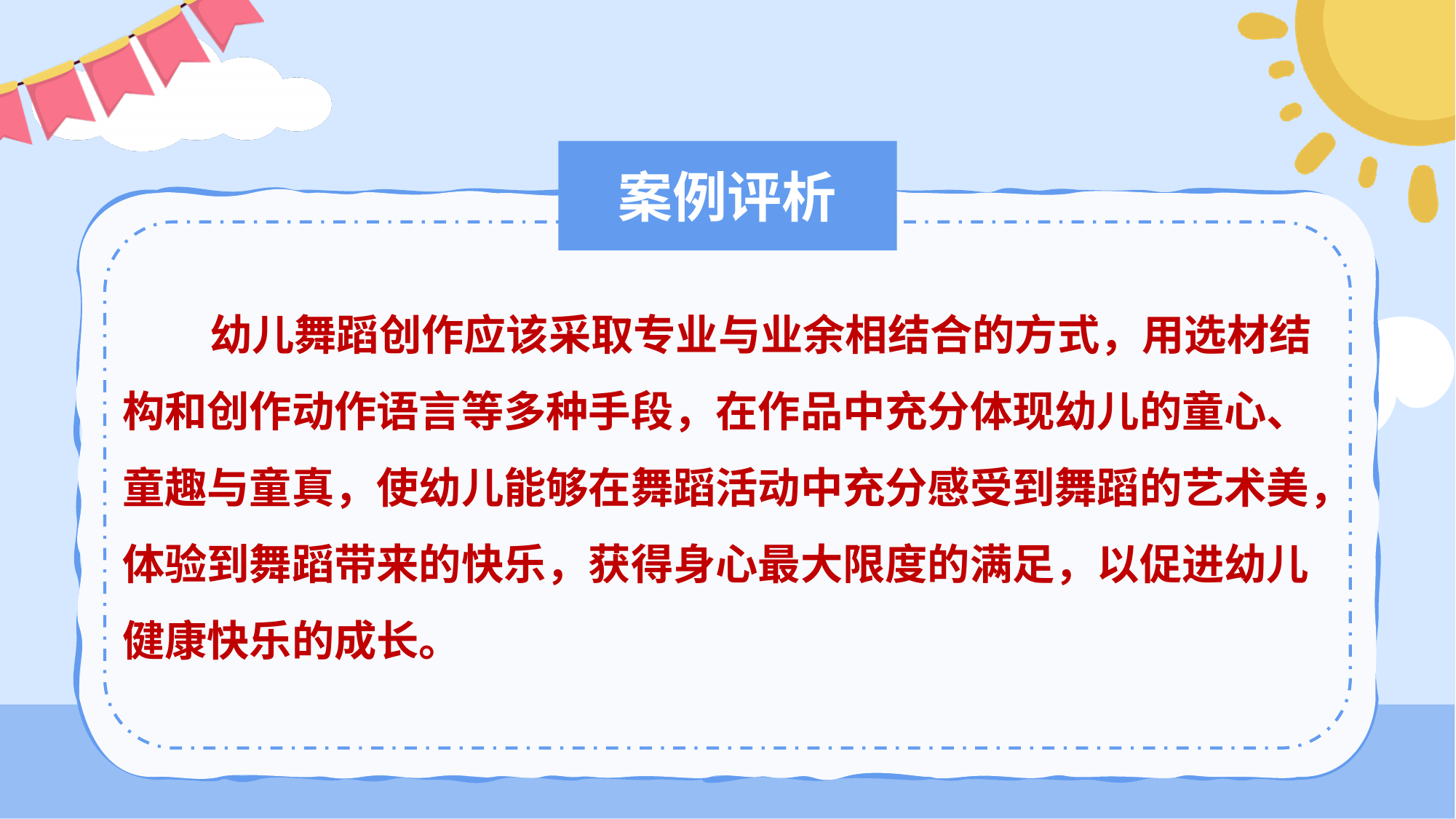

# 案例评析
        幼儿舞蹈创作应该采取专业与业余相结合的方式，用选材结构和创作动作语言等多种手段，在作品中充分体现幼儿的童心、童趣与童真，使幼儿能够在舞蹈活动中充分感受到舞蹈的艺术美，体验到舞蹈带来的快乐，获得身心最大限度的满足，以促进幼儿健康快乐的成长。